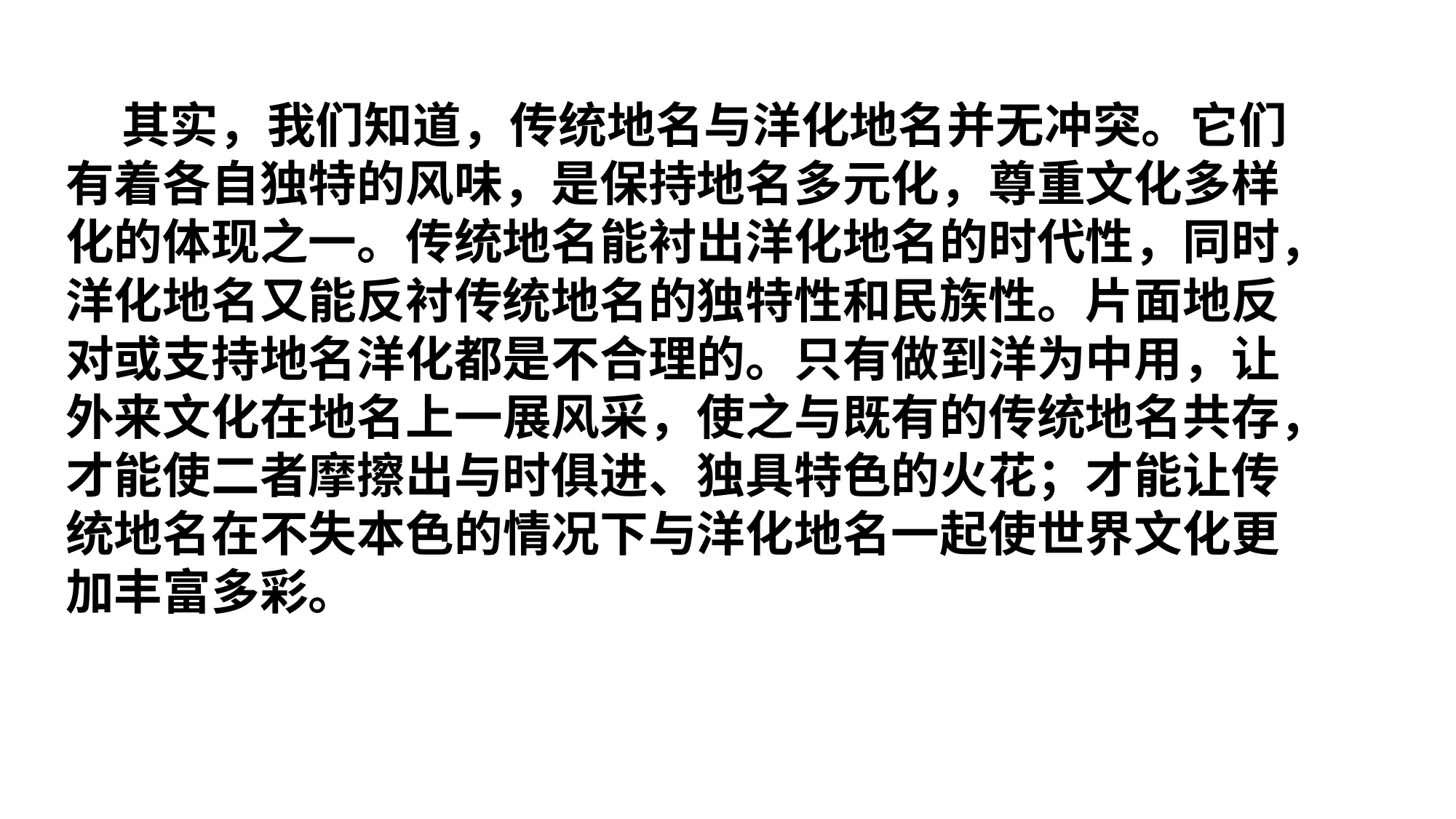

其实，我们知道，传统地名与洋化地名并无冲突。它们有着各自独特的风味，是保持地名多元化，尊重文化多样化的体现之一。传统地名能衬出洋化地名的时代性，同时，洋化地名又能反衬传统地名的独特性和民族性。片面地反对或支持地名洋化都是不合理的。只有做到洋为中用，让外来文化在地名上一展风采，使之与既有的传统地名共存，才能使二者摩擦出与时俱进、独具特色的火花；才能让传统地名在不失本色的情况下与洋化地名一起使世界文化更加丰富多彩。